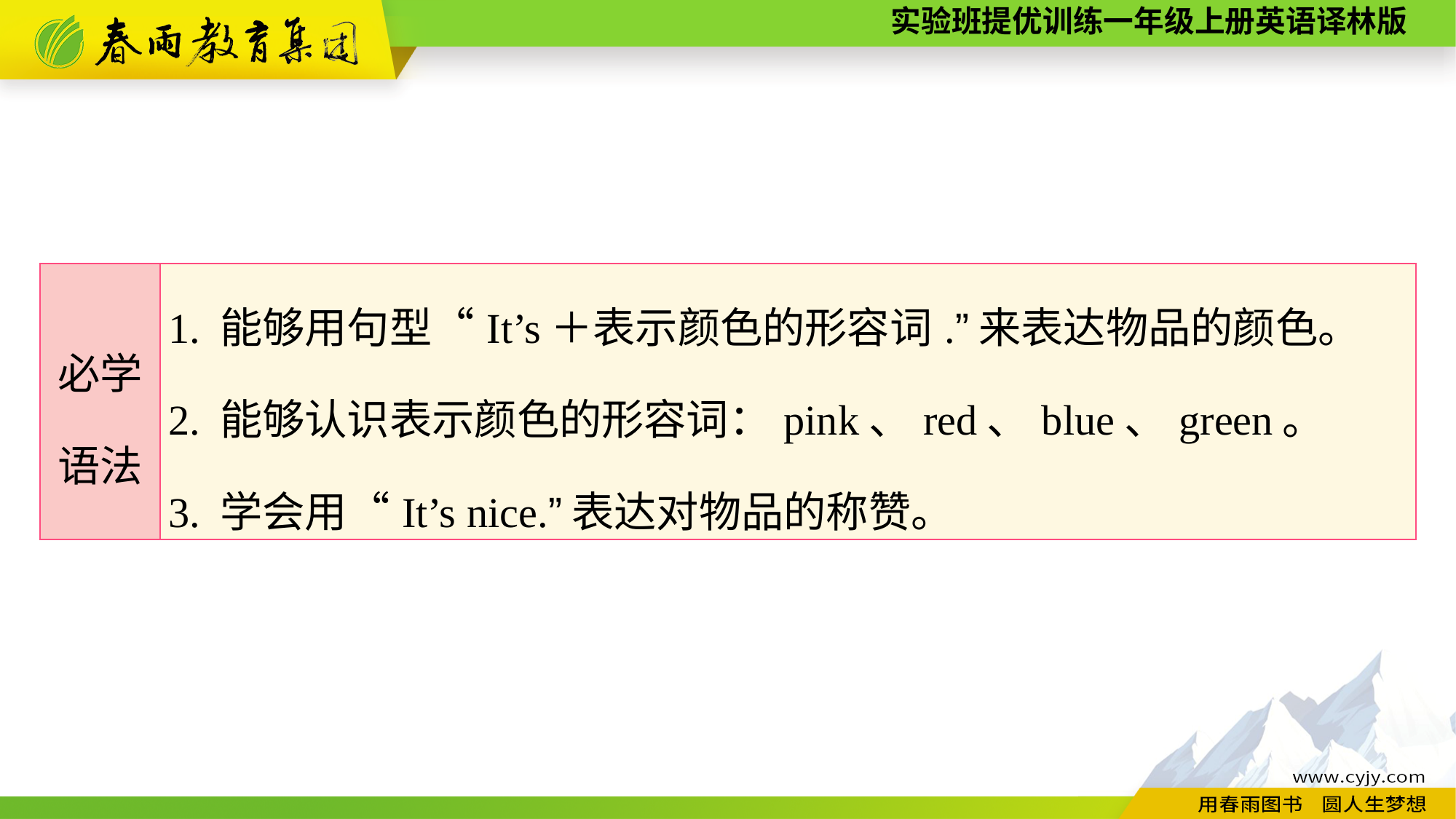

| 必学 语法 | 1. 能够用句型“It’s＋表示颜色的形容词.”来表达物品的颜色。 2. 能够认识表示颜色的形容词：pink、red、blue、green。 3. 学会用“It’s nice.”表达对物品的称赞。 |
| --- | --- |